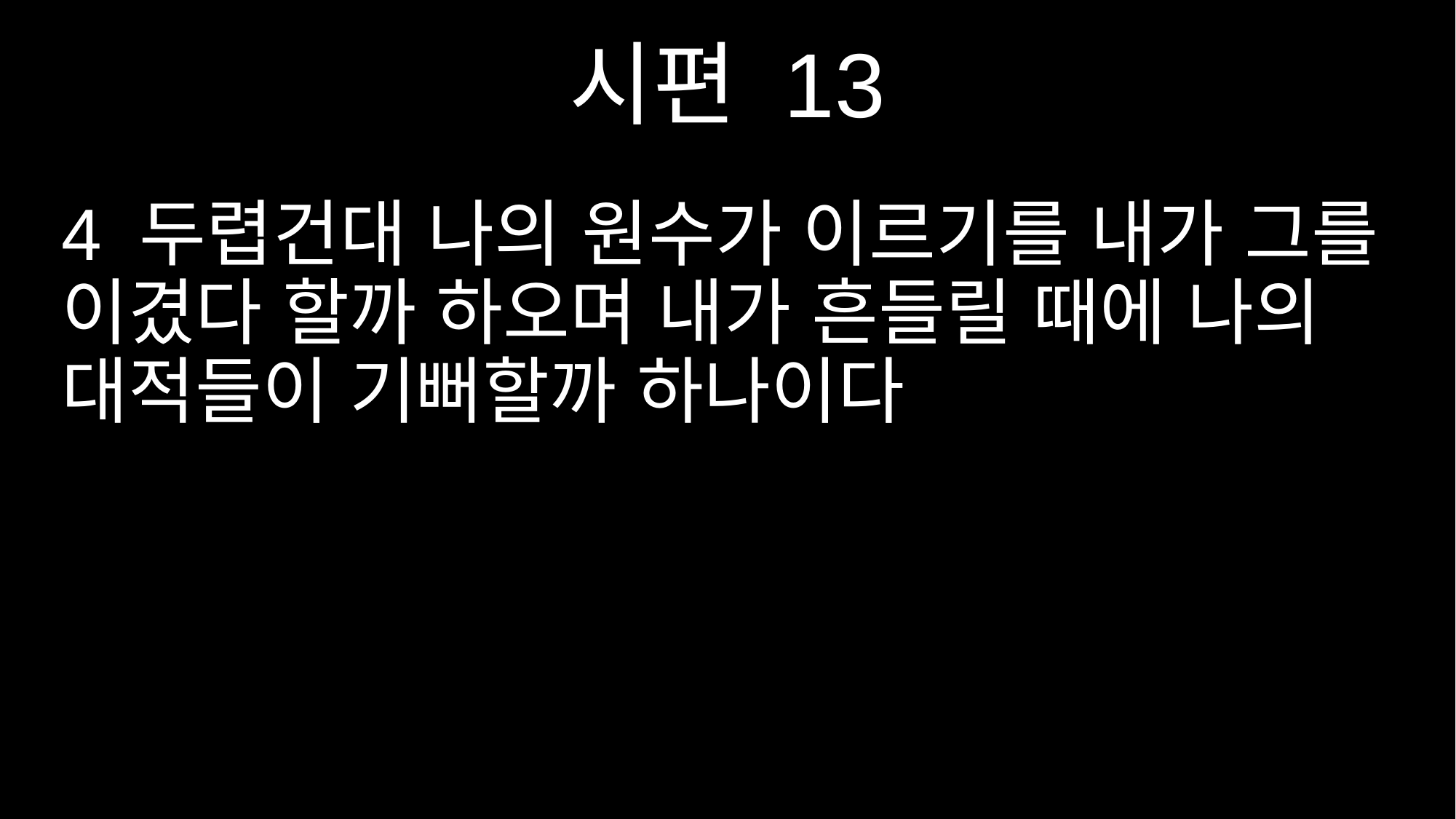

시편 13
4 두렵건대 나의 원수가 이르기를 내가 그를 이겼다 할까 하오며 내가 흔들릴 때에 나의 대적들이 기뻐할까 하나이다